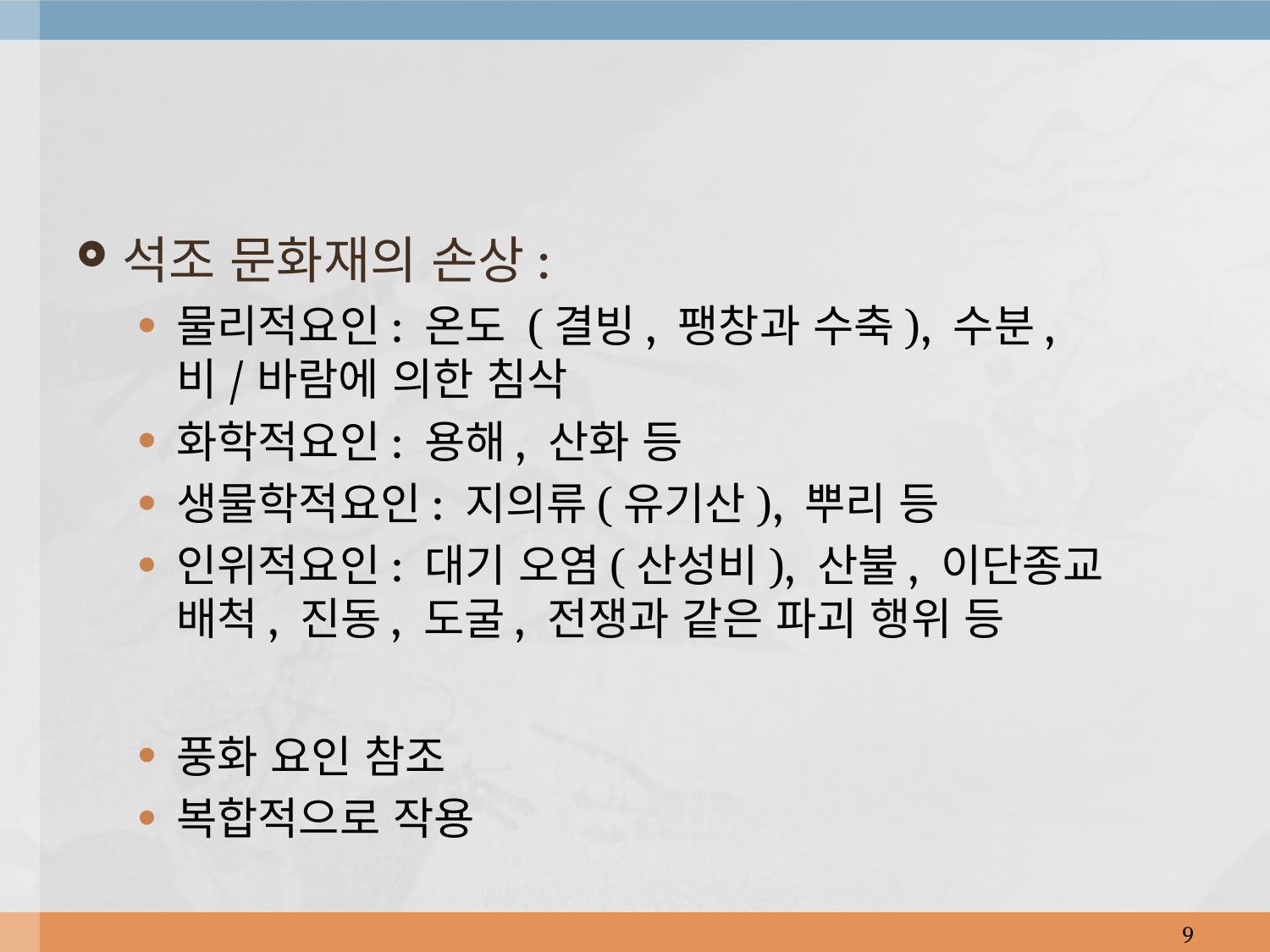

석조 문화재의 손상:
물리적요인: 온도 (결빙, 팽창과 수축), 수분, 비/바람에 의한 침삭
화학적요인: 용해, 산화 등
생물학적요인: 지의류(유기산), 뿌리 등
인위적요인: 대기 오염(산성비), 산불, 이단종교 배척, 진동, 도굴, 전쟁과 같은 파괴 행위 등

풍화 요인 참조
복합적으로 작용

9